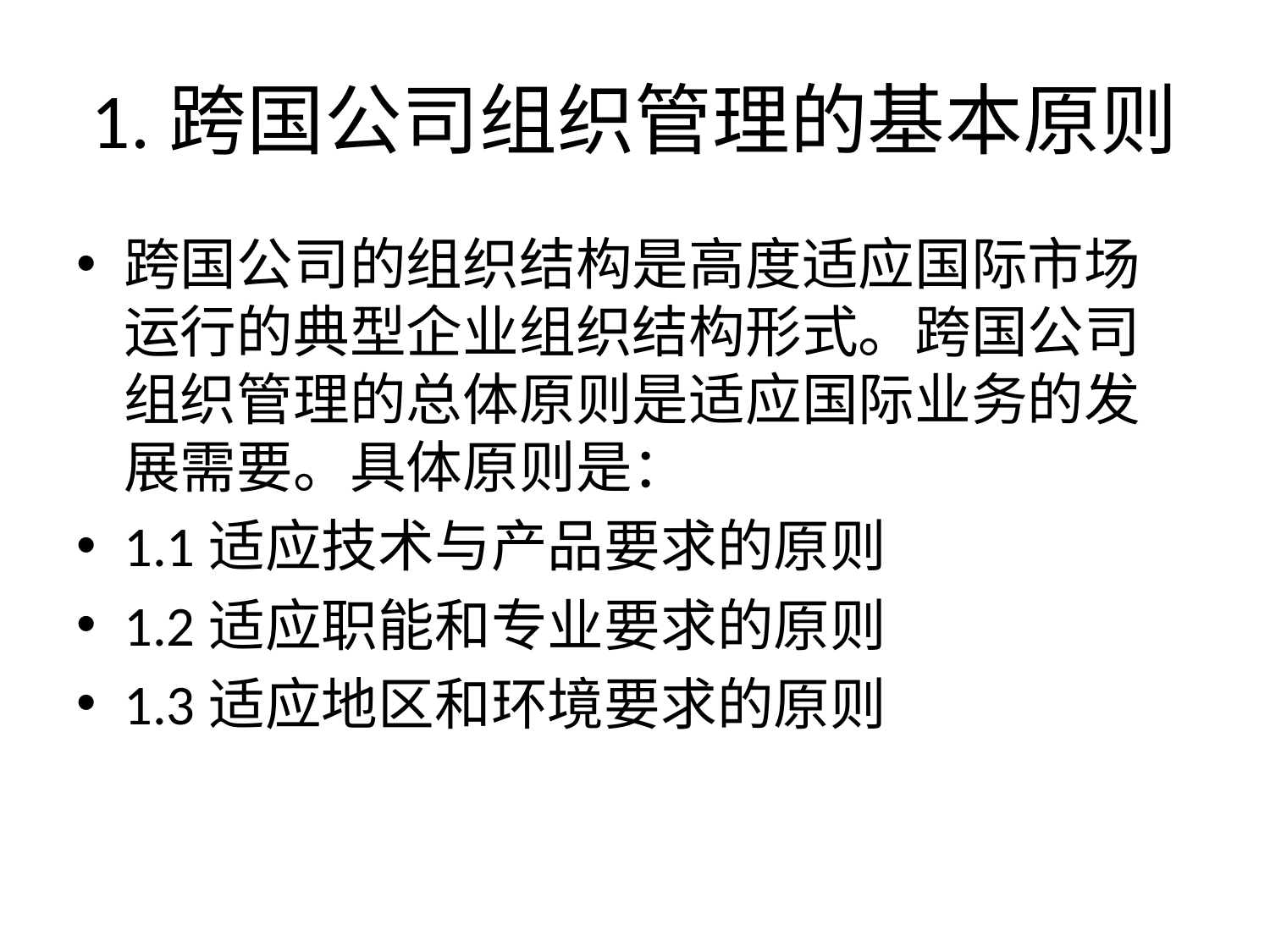

# 1.跨国公司组织管理的基本原则
跨国公司的组织结构是高度适应国际市场运行的典型企业组织结构形式。跨国公司组织管理的总体原则是适应国际业务的发展需要。具体原则是：
1.1适应技术与产品要求的原则
1.2适应职能和专业要求的原则
1.3适应地区和环境要求的原则